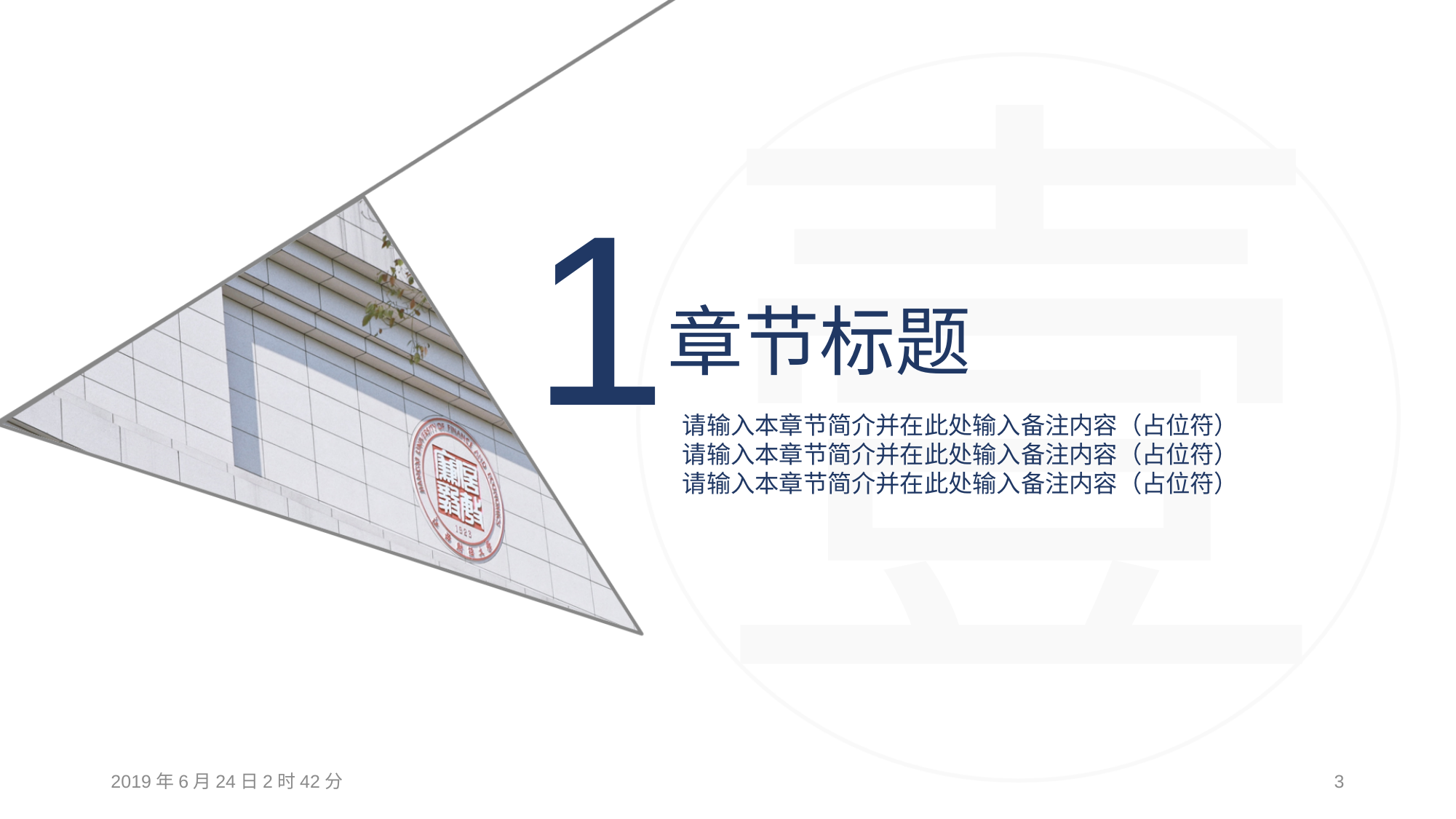

壹
1
章节标题
请输入本章节简介并在此处输入备注内容（占位符）
请输入本章节简介并在此处输入备注内容（占位符）
请输入本章节简介并在此处输入备注内容（占位符）
2019年6月24日2时42分
3